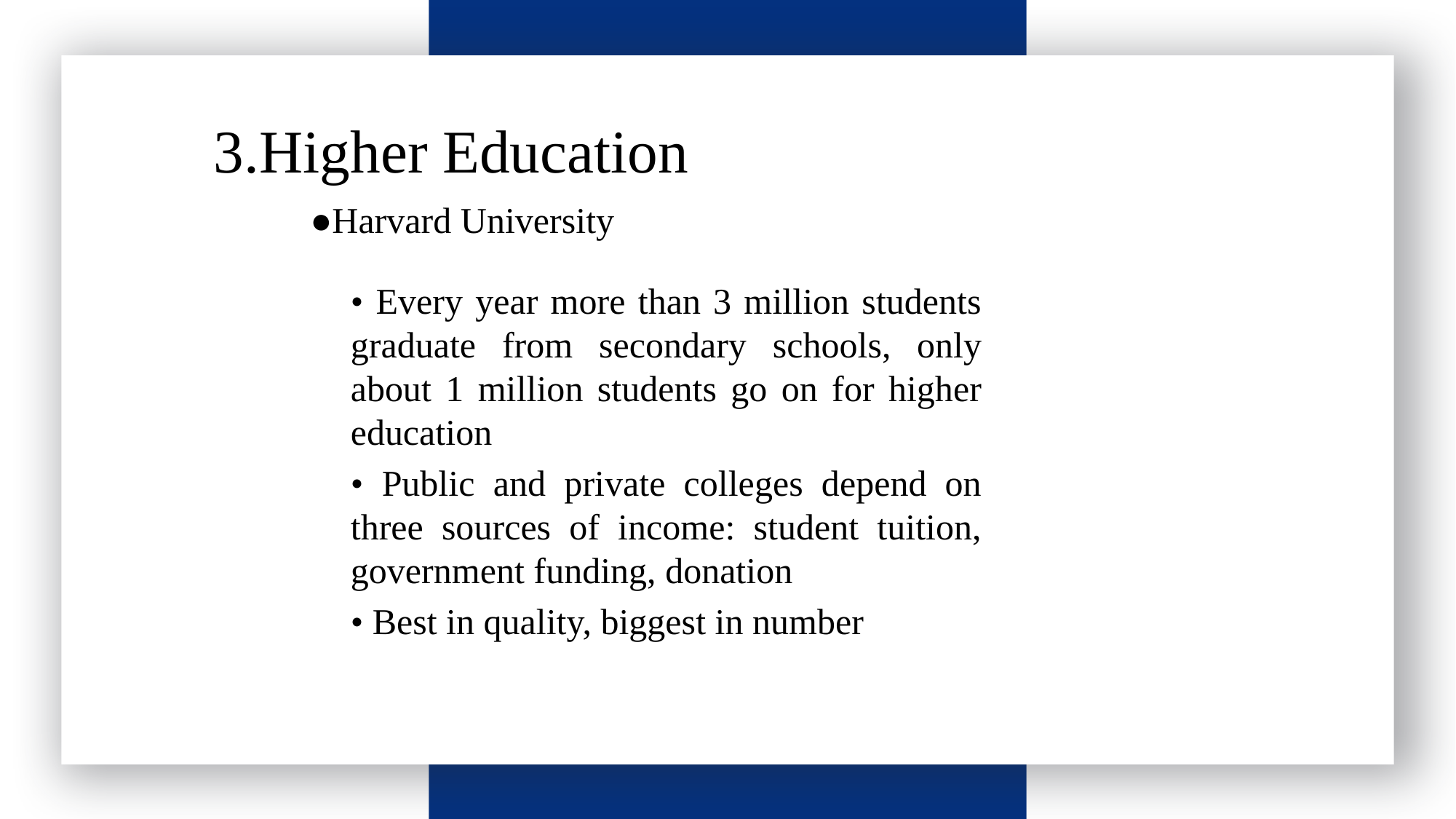

请输入标题
3.Higher Education
●Harvard University
• Every year more than 3 million students graduate from secondary schools, only about 1 million students go on for higher education
• Public and private colleges depend on three sources of income: student tuition, government funding, donation
• Best in quality, biggest in number